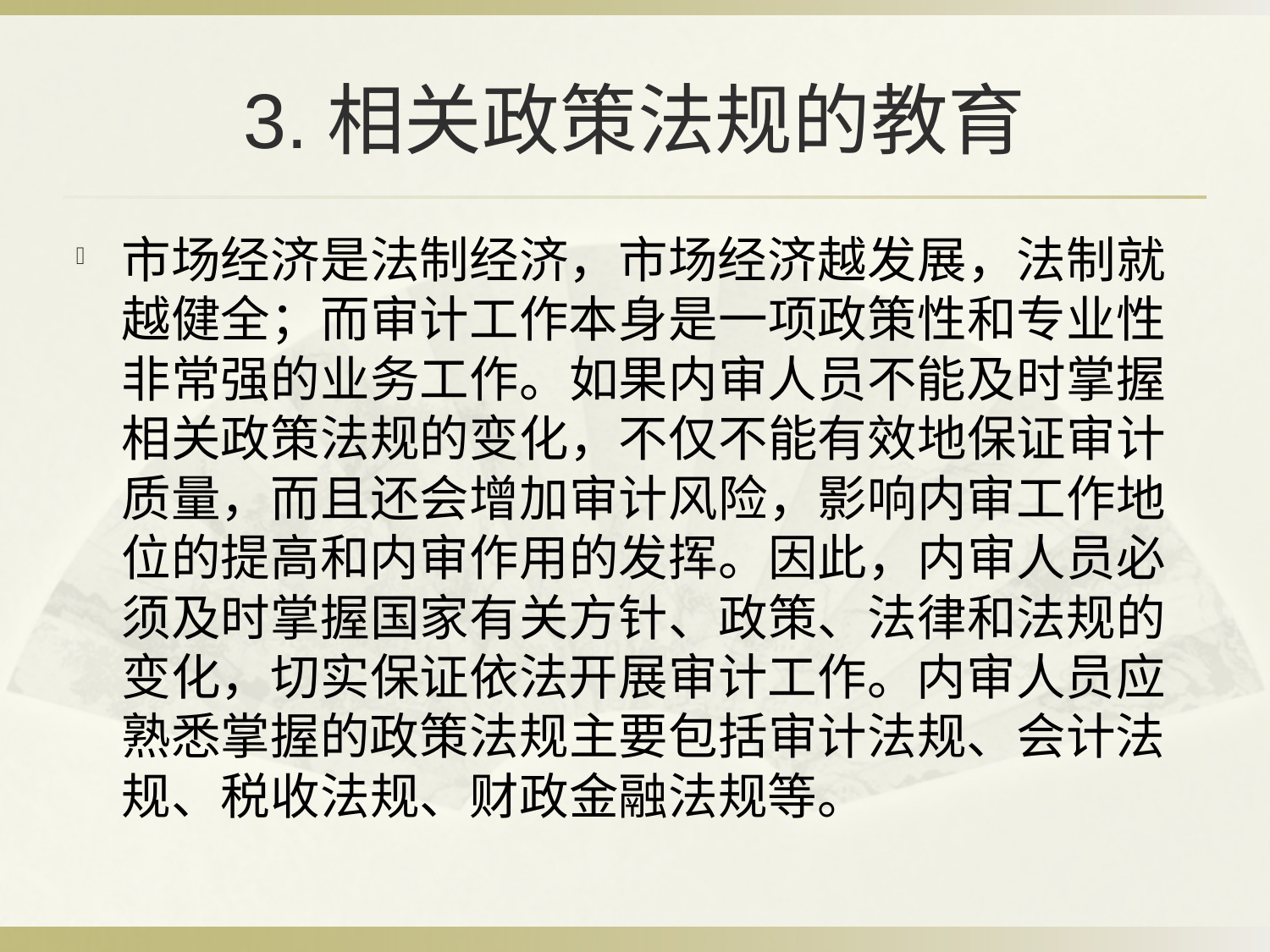

# 3.相关政策法规的教育
市场经济是法制经济，市场经济越发展，法制就越健全；而审计工作本身是一项政策性和专业性非常强的业务工作。如果内审人员不能及时掌握相关政策法规的变化，不仅不能有效地保证审计质量，而且还会增加审计风险，影响内审工作地位的提高和内审作用的发挥。因此，内审人员必须及时掌握国家有关方针、政策、法律和法规的变化，切实保证依法开展审计工作。内审人员应熟悉掌握的政策法规主要包括审计法规、会计法规、税收法规、财政金融法规等。